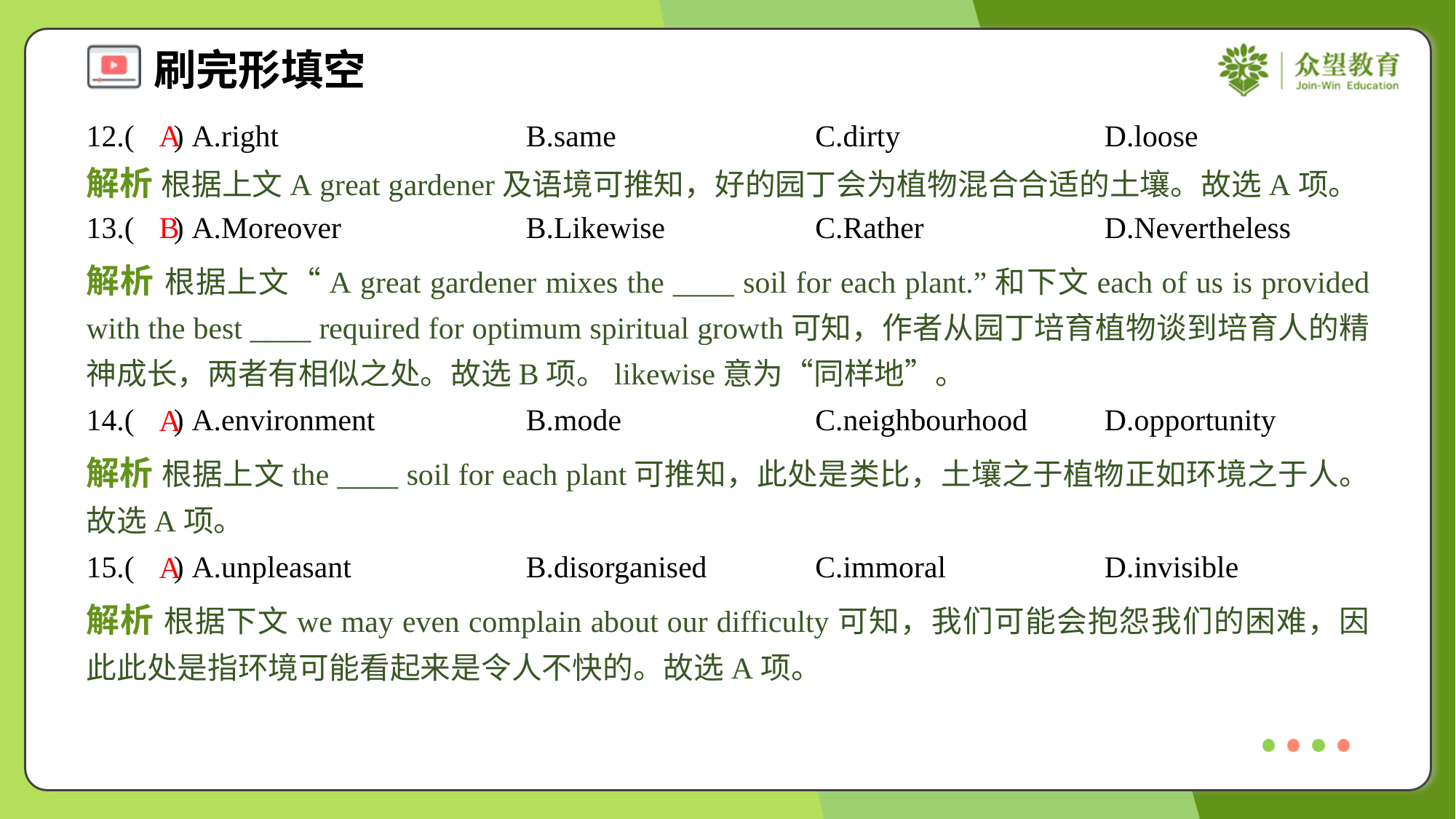

12.(     ) A.right	B.same	C.dirty	D.loose
A
解析 根据上文A great gardener及语境可推知，好的园丁会为植物混合合适的土壤。故选A项。
13.(     ) A.Moreover	B.Likewise	C.Rather	D.Nevertheless
B
解析 根据上文“A great gardener mixes the ____ soil for each plant.”和下文each of us is provided with the best ____ required for optimum spiritual growth可知，作者从园丁培育植物谈到培育人的精神成长，两者有相似之处。故选B项。likewise意为“同样地”。
14.(     ) A.environment	B.mode	C.neighbourhood	D.opportunity
A
解析 根据上文the ____ soil for each plant可推知，此处是类比，土壤之于植物正如环境之于人。故选A项。
15.(     ) A.unpleasant	B.disorganised	C.immoral	D.invisible
A
解析 根据下文we may even complain about our difficulty可知，我们可能会抱怨我们的困难，因此此处是指环境可能看起来是令人不快的。故选A项。